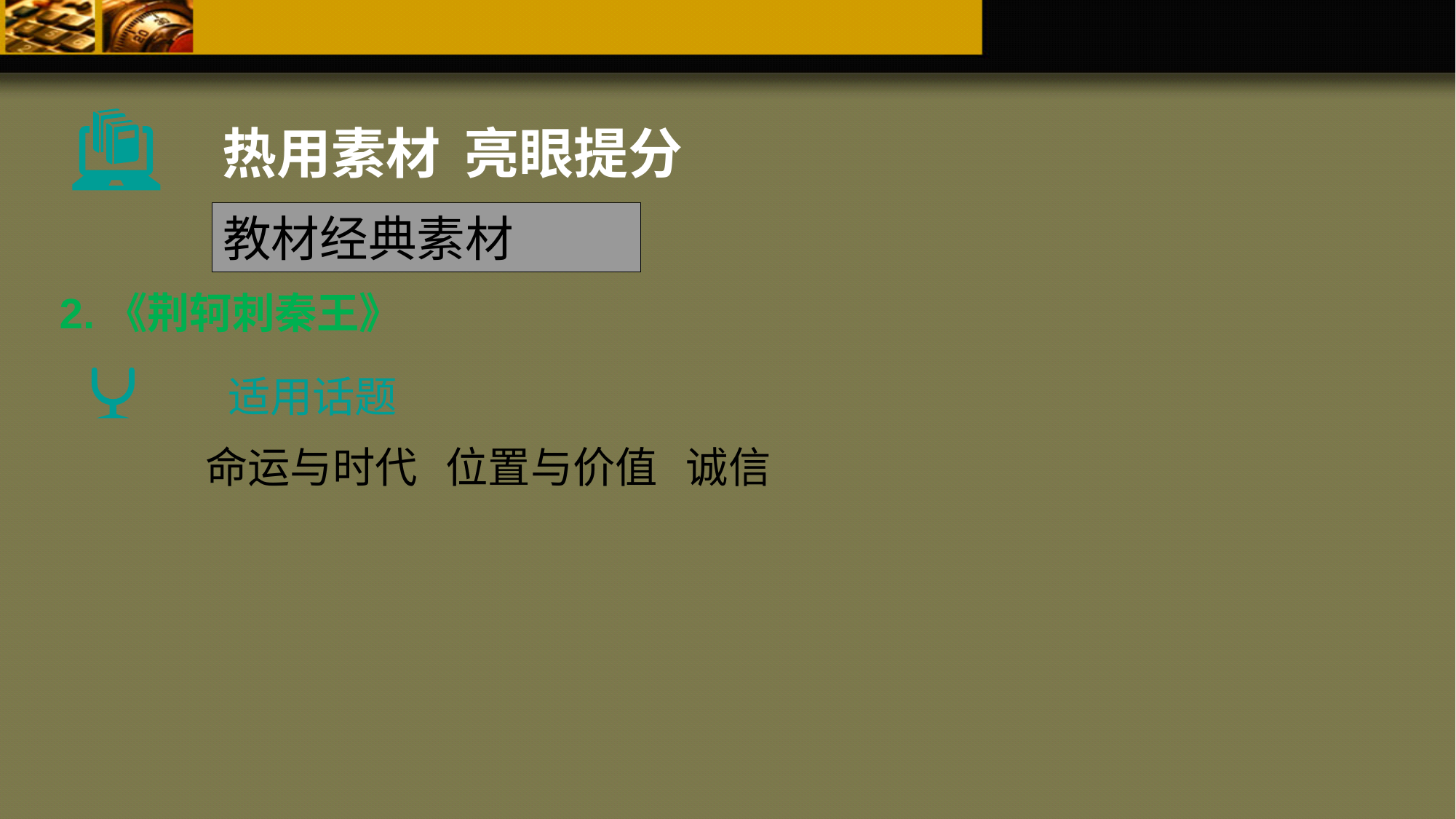

热用素材  亮眼提分
教材经典素材
2.《荆轲刺秦王》
适用话题

命运与时代   位置与价值   诚信